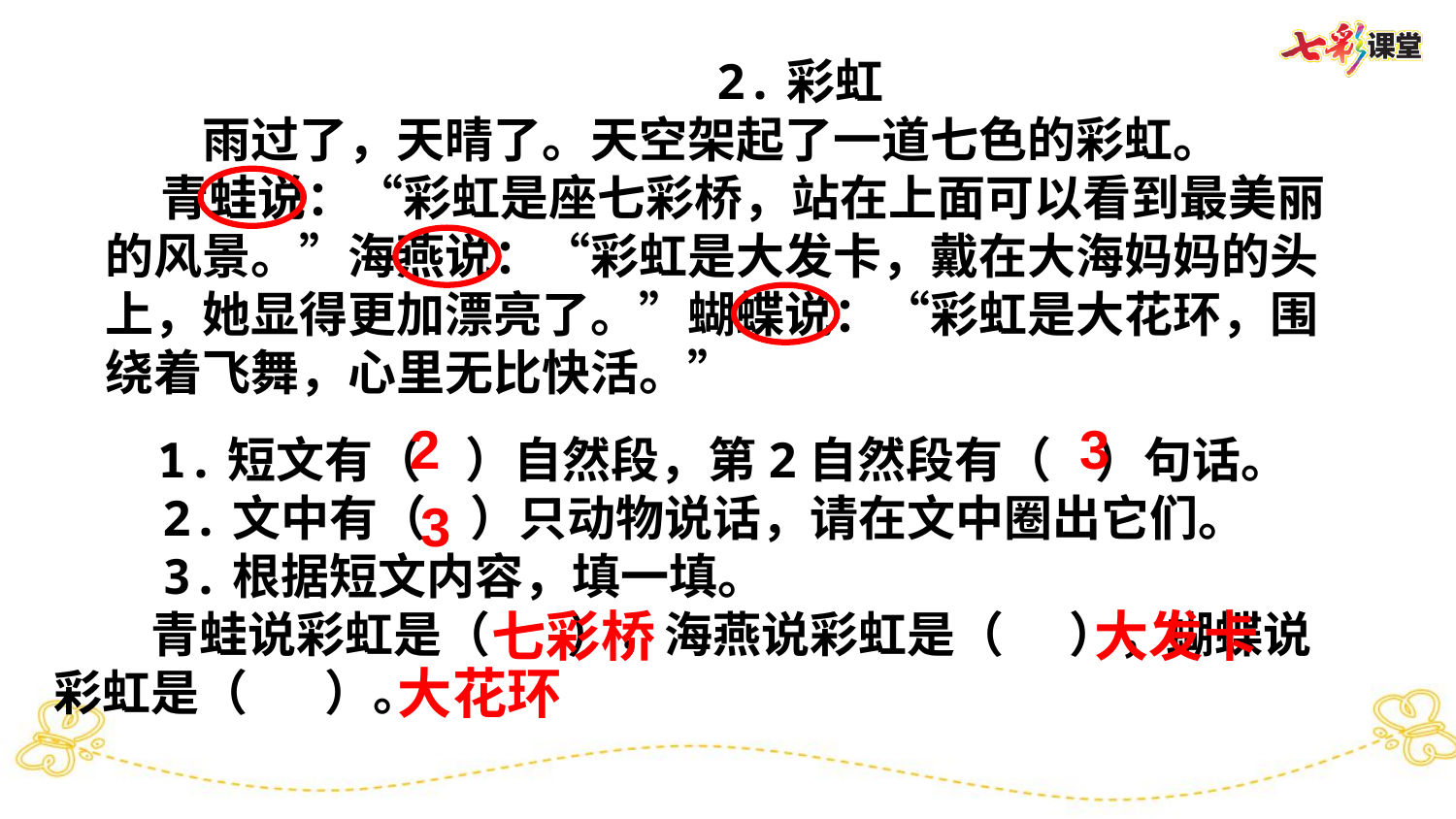

2.彩虹
　　雨过了，天晴了。天空架起了一道七色的彩虹。
    青蛙说：“彩虹是座七彩桥，站在上面可以看到最美丽的风景。”海燕说：“彩虹是大发卡，戴在大海妈妈的头上，她显得更加漂亮了。”蝴蝶说：“彩虹是大花环，围绕着飞舞，心里无比快活。”

2
3
　    1.短文有（    ）自然段，第2自然段有（    ）句话。
　　2.文中有（    ）只动物说话，请在文中圈出它们。
　　3.根据短文内容，填一填。
　　青蛙说彩虹是（       ），海燕说彩虹是（      ），蝴蝶说彩虹是（       ）。
3
七彩桥
大发卡
大花环